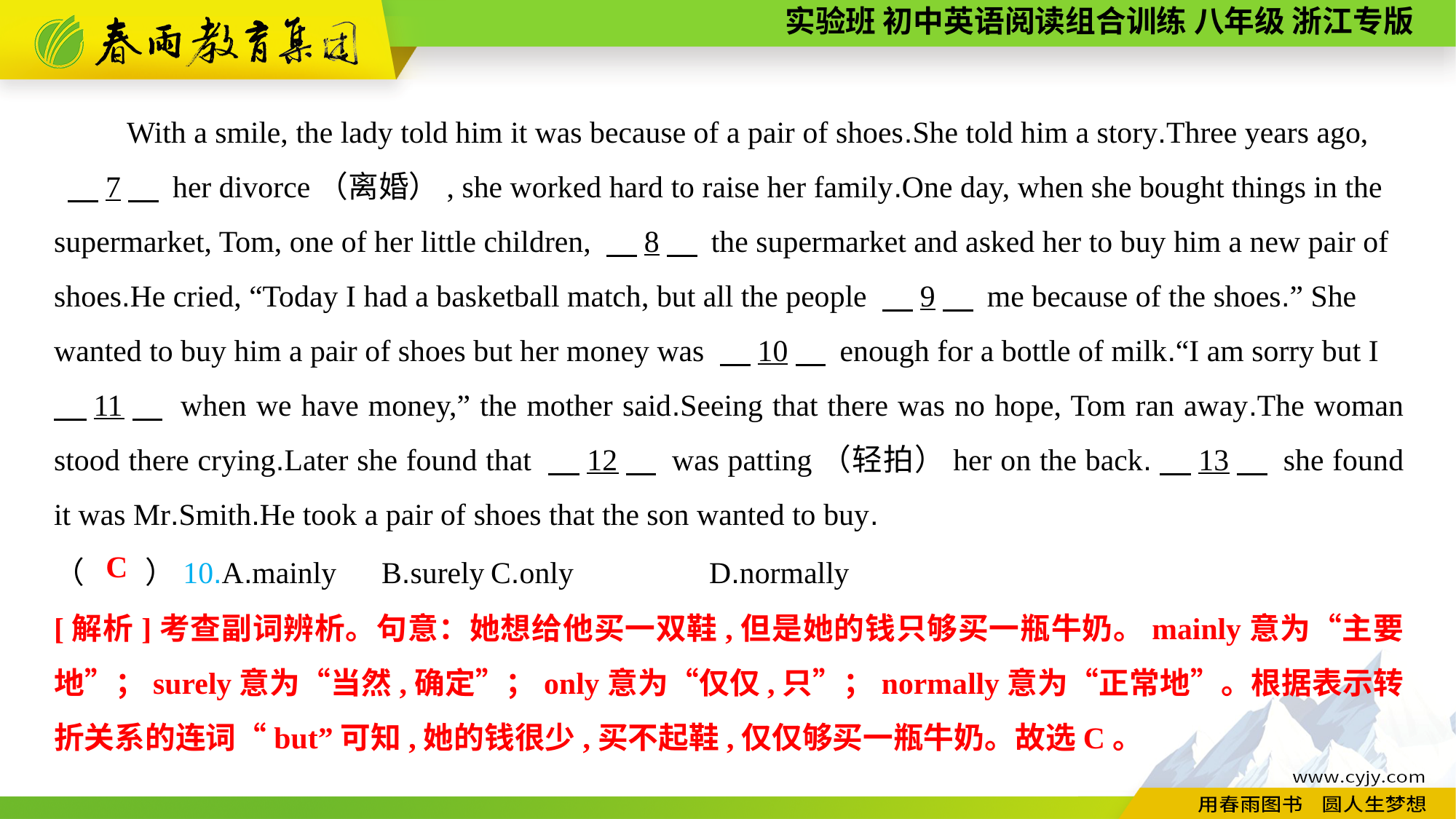

With a smile, the lady told him it was because of a pair of shoes.She told him a story.Three years ago,
 　7　 her divorce（离婚）, she worked hard to raise her family.One day, when she bought things in the supermarket, Tom, one of her little children, 　8　 the supermarket and asked her to buy him a new pair of shoes.He cried, “Today I had a basketball match, but all the people 　9　 me because of the shoes.” She wanted to buy him a pair of shoes but her money was 　10　 enough for a bottle of milk.“I am sorry but I
　11　 when we have money,” the mother said.Seeing that there was no hope, Tom ran away.The woman stood there crying.Later she found that 　12　 was patting（轻拍）her on the back.　13　 she found it was Mr.Smith.He took a pair of shoes that the son wanted to buy.
（　　）10.A.mainly	B.surely	C.only		D.normally
C
[解析]考查副词辨析。句意：她想给他买一双鞋,但是她的钱只够买一瓶牛奶。mainly意为“主要地”；surely意为“当然,确定”；only意为“仅仅,只”；normally意为“正常地”。根据表示转折关系的连词“but”可知,她的钱很少,买不起鞋,仅仅够买一瓶牛奶。故选C。